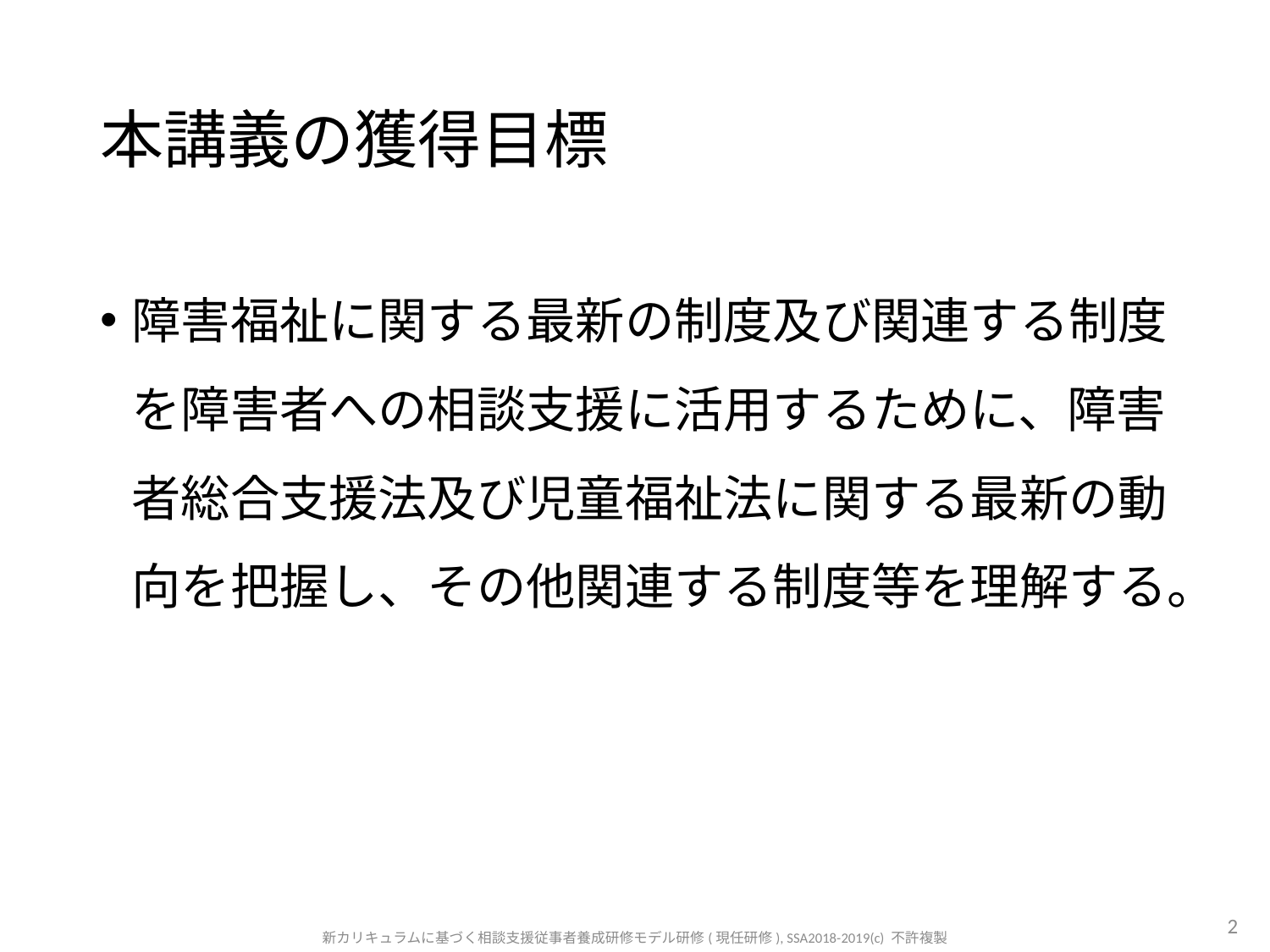

# 本講義の獲得目標
障害福祉に関する最新の制度及び関連する制度を障害者への相談支援に活用するために、障害者総合支援法及び児童福祉法に関する最新の動向を把握し、その他関連する制度等を理解する。
2
新カリキュラムに基づく相談支援従事者養成研修モデル研修(現任研修), SSA2018-2019(c) 不許複製